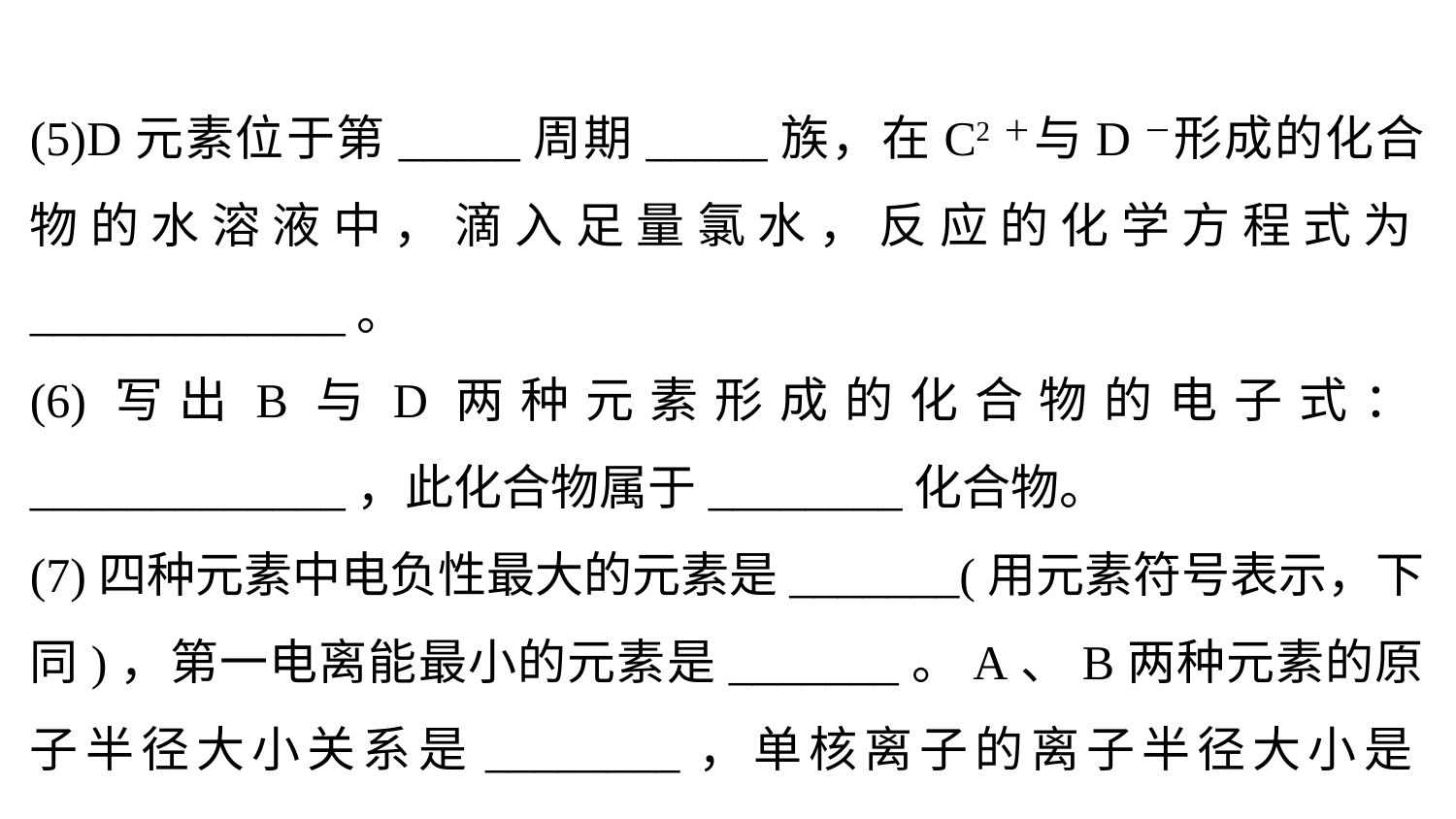

(5)D元素位于第_____周期_____族，在C2＋与D－形成的化合物的水溶液中，滴入足量氯水，反应的化学方程式为_____________。
(6)写出B与D两种元素形成的化合物的电子式：_____________，此化合物属于________化合物。
(7)四种元素中电负性最大的元素是_______(用元素符号表示，下同)，第一电离能最小的元素是_______。A、B两种元素的原子半径大小关系是________，单核离子的离子半径大小是________。